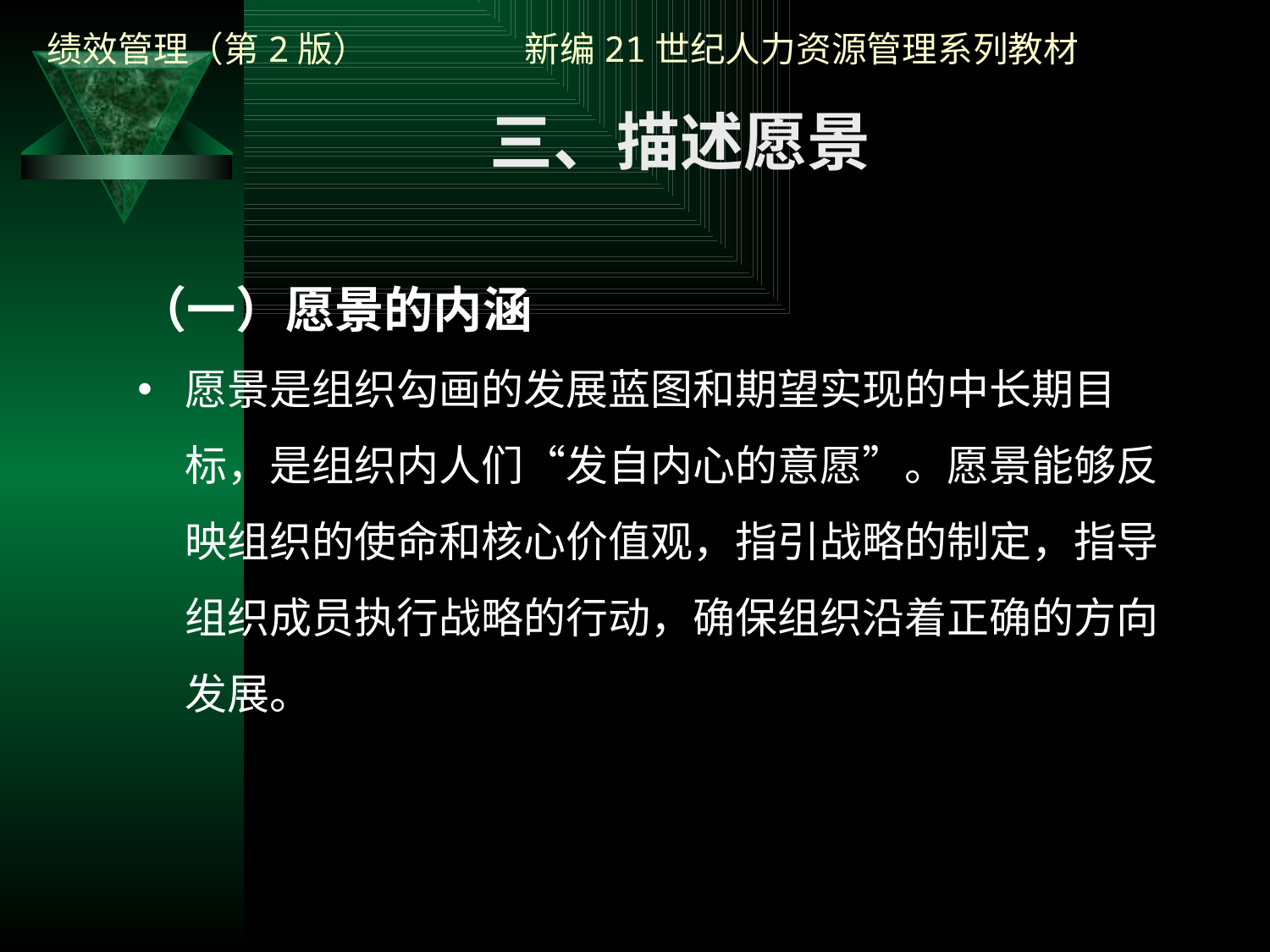

三、描述愿景
（一）愿景的内涵
愿景是组织勾画的发展蓝图和期望实现的中长期目标，是组织内人们“发自内心的意愿”。愿景能够反映组织的使命和核心价值观，指引战略的制定，指导组织成员执行战略的行动，确保组织沿着正确的方向发展。